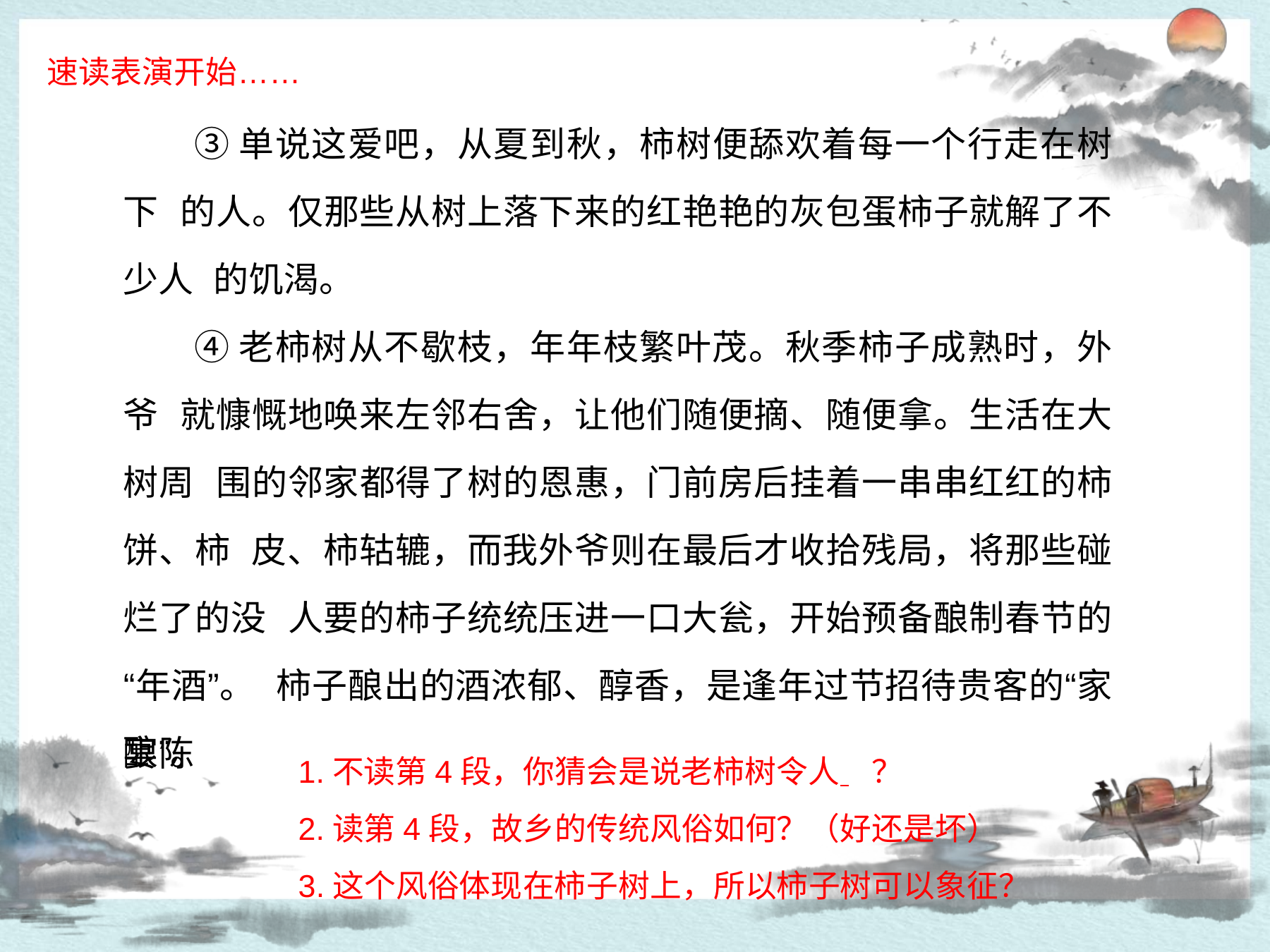

速读表演开始……
# ③单说这爱吧，从夏到秋，柿树便舔欢着每一个行走在树下  的人。仅那些从树上落下来的红艳艳的灰包蛋柿子就解了不少人  的饥渴。
④老柿树从不歇枝，年年枝繁叶茂。秋季柿子成熟时，外爷  就慷慨地唤来左邻右舍，让他们随便摘、随便拿。生活在大树周  围的邻家都得了树的恩惠，门前房后挂着一串串红红的柿饼、柿  皮、柿轱辘，而我外爷则在最后才收拾残局，将那些碰烂了的没  人要的柿子统统压进一口大瓮，开始预备酿制春节的“年酒”。  柿子酿出的酒浓郁、醇香，是逢年过节招待贵客的“家宴陈

酿”。

1.不读第4段，你猜会是说老柿树令人 	？
2.读第4段，故乡的传统风俗如何？（好还是坏）
3.这个风俗体现在柿子树上，所以柿子树可以象征？